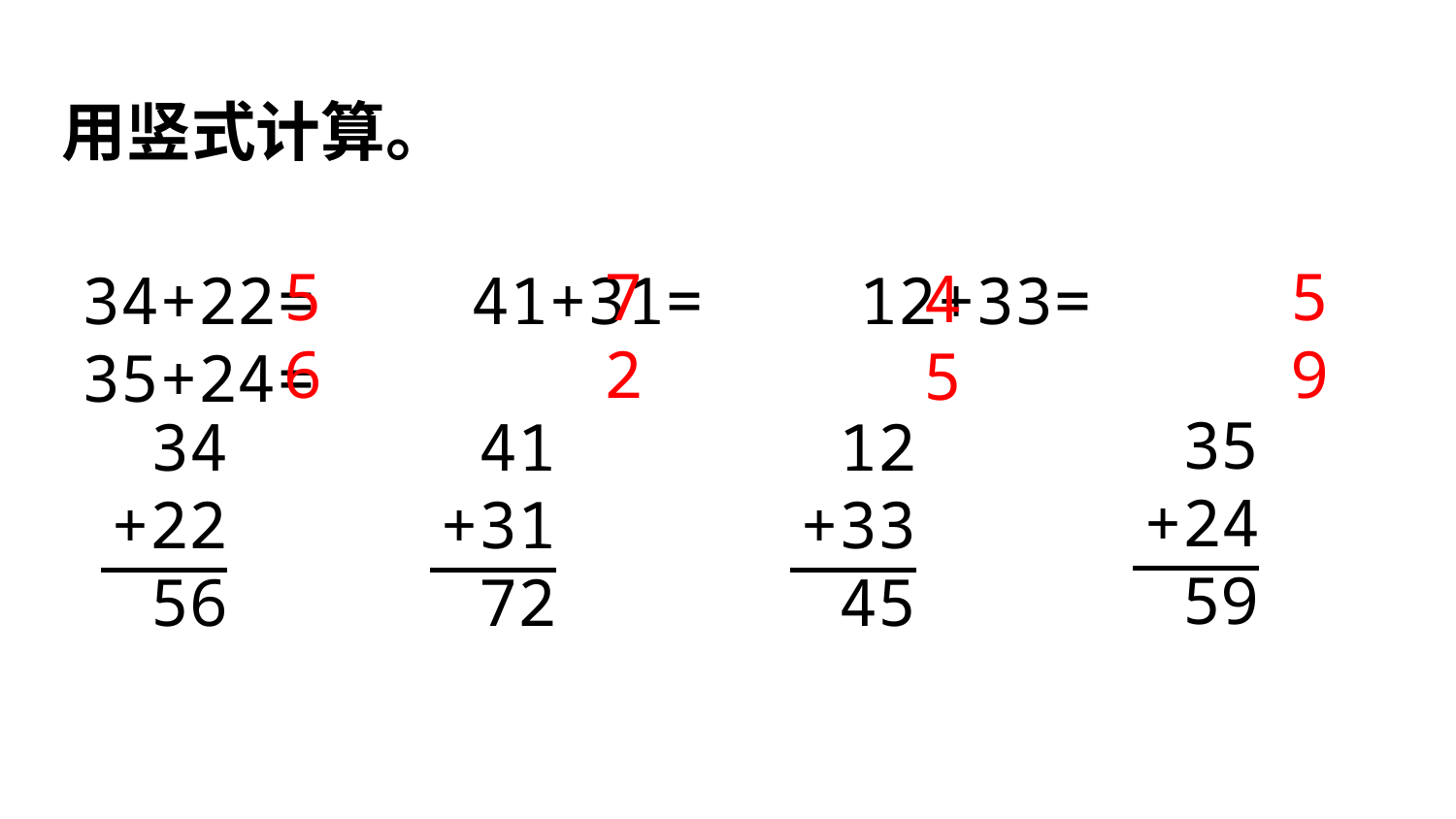

用竖式计算。
59
56
72
45
34+22=    41+31=    12+33=     35+24=
 35
+24
 59
 34
+22
 56
 41
+31
 72
 12
+33
 45